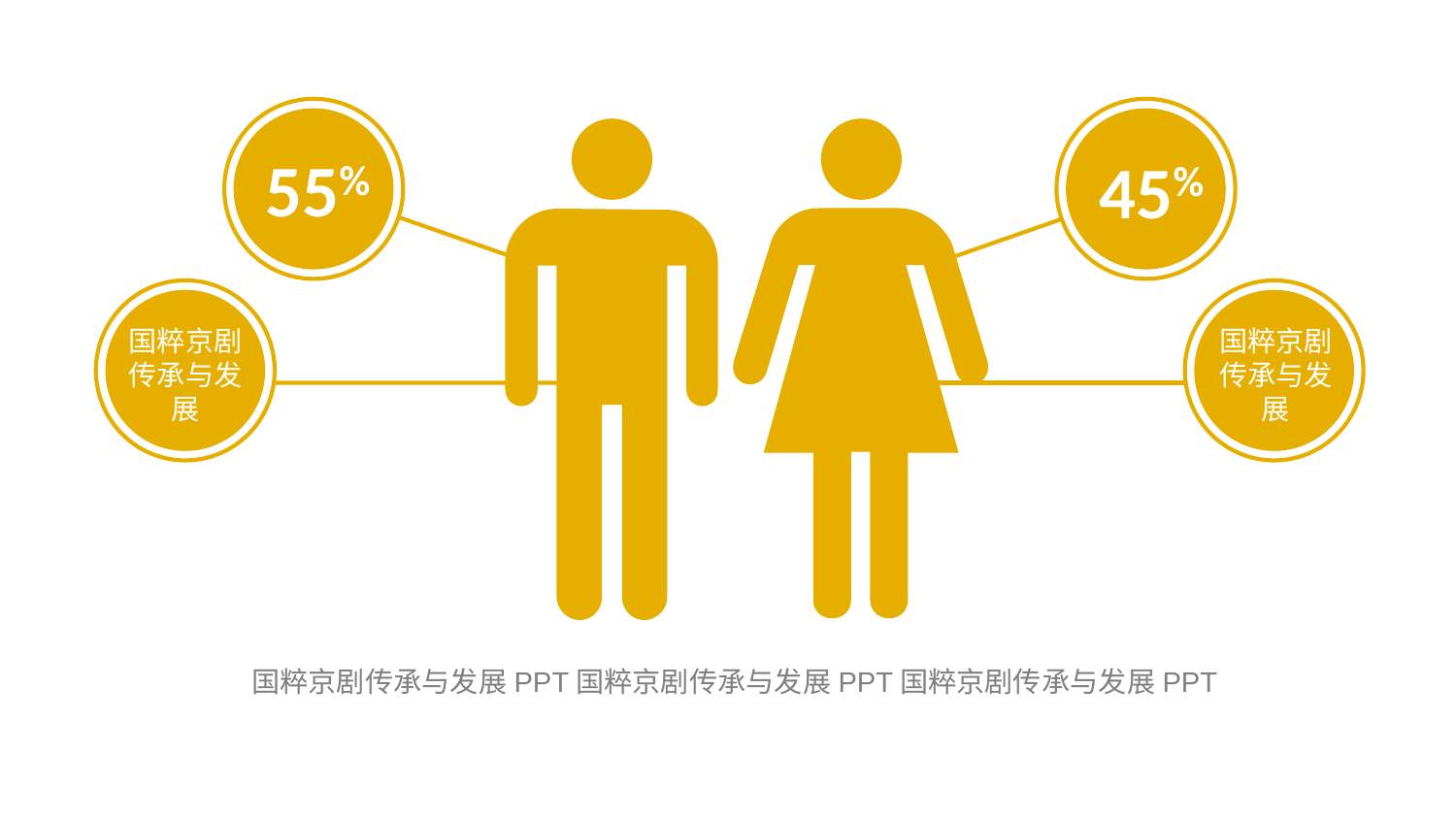

55%
45%

国粹京剧传承与发展
国粹京剧传承与发展

国粹京剧传承与发展PPT国粹京剧传承与发展PPT国粹京剧传承与发展PPT